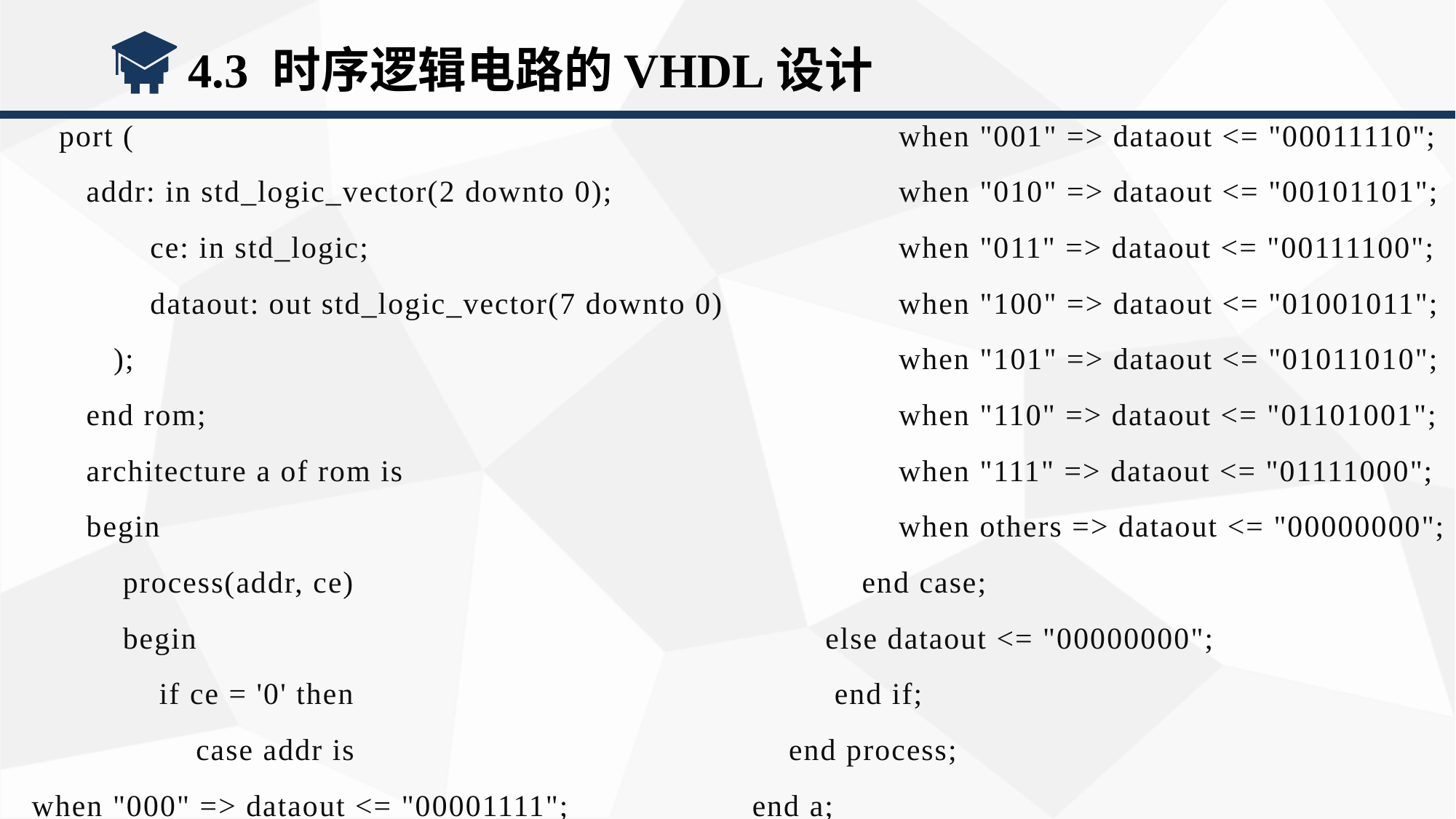

4.3 时序逻辑电路的VHDL设计
   port (
addr: in std_logic_vector(2 downto 0);
       ce: in std_logic;
       dataout: out std_logic_vector(7 downto 0)
   );
end rom;
architecture a of rom is
begin
    process(addr, ce)
    begin
        if ce = '0' then
            case addr is
when "000" => dataout <= "00001111";

                when "001" => dataout <= "00011110";
                when "010" => dataout <= "00101101";
                when "011" => dataout <= "00111100";
                when "100" => dataout <= "01001011";
                when "101" => dataout <= "01011010";
                when "110" => dataout <= "01101001";
                when "111" => dataout <= "01111000";
                when others => dataout <= "00000000";
            end case;
        else dataout <= "00000000";
         end if;
    end process;
end a;